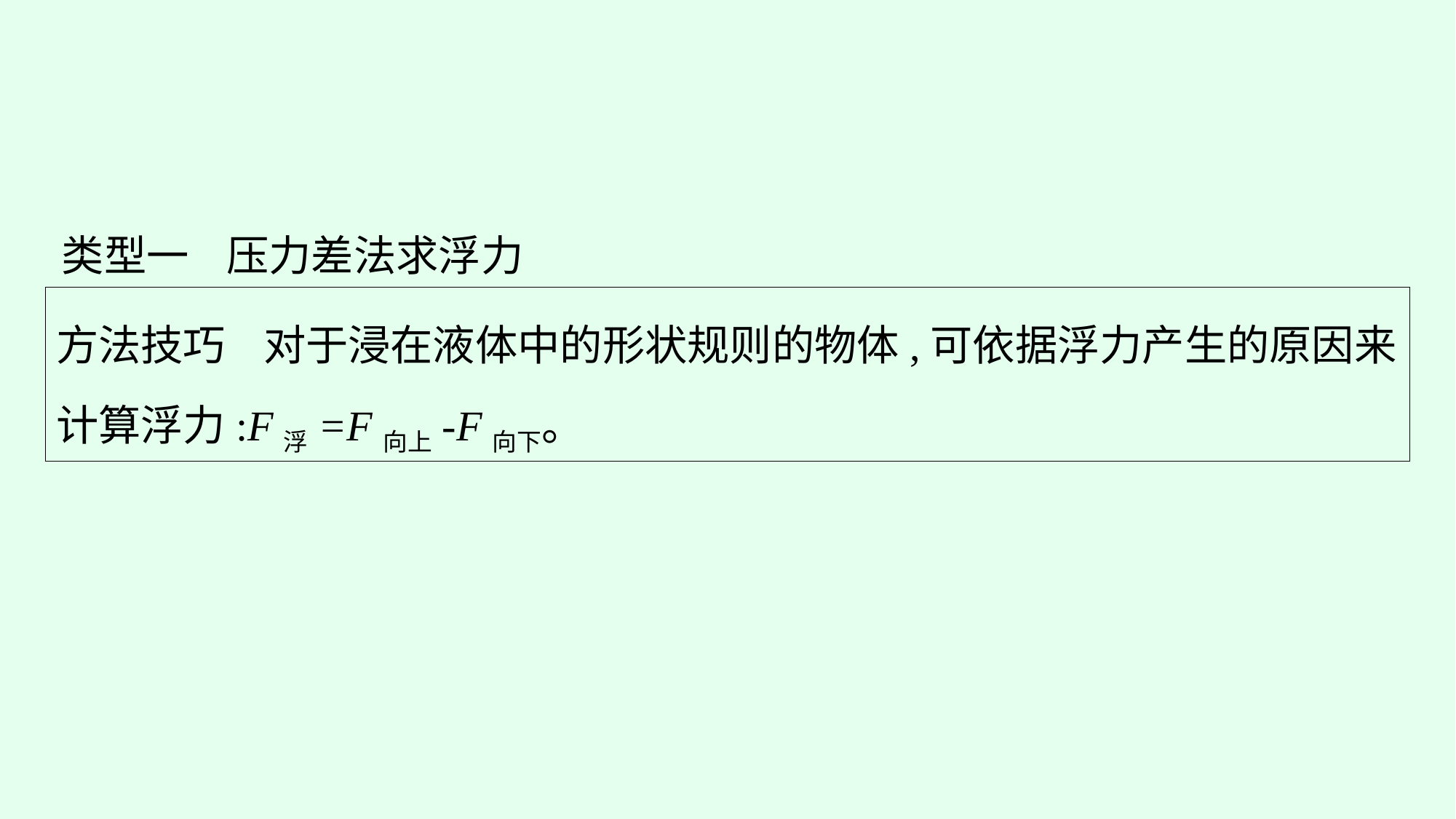

类型一    压力差法求浮力
方法技巧    对于浸在液体中的形状规则的物体,可依据浮力产生的原因来计算浮力:F浮=F向上-F向下。